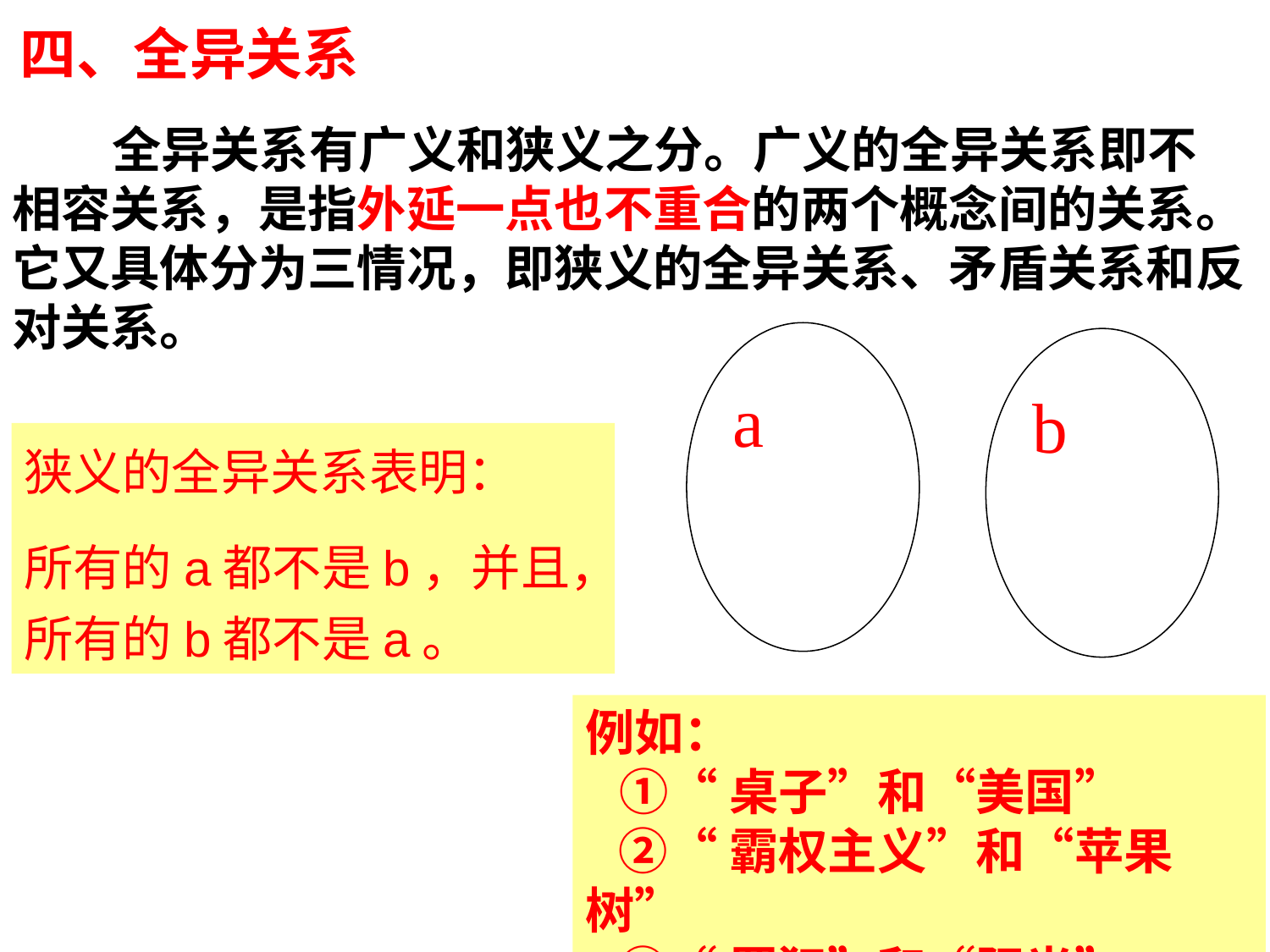

# 四、全异关系
        全异关系有广义和狭义之分。广义的全异关系即不相容关系，是指外延一点也不重合的两个概念间的关系。它又具体分为三情况，即狭义的全异关系、矛盾关系和反对关系。
a
b
狭义的全异关系表明：
所有的a都不是b，并且，所有的b都不是a。
例如：
   ①“桌子”和“美国”
   ②“霸权主义”和“苹果树”
   ③“罪犯”和“阳光”